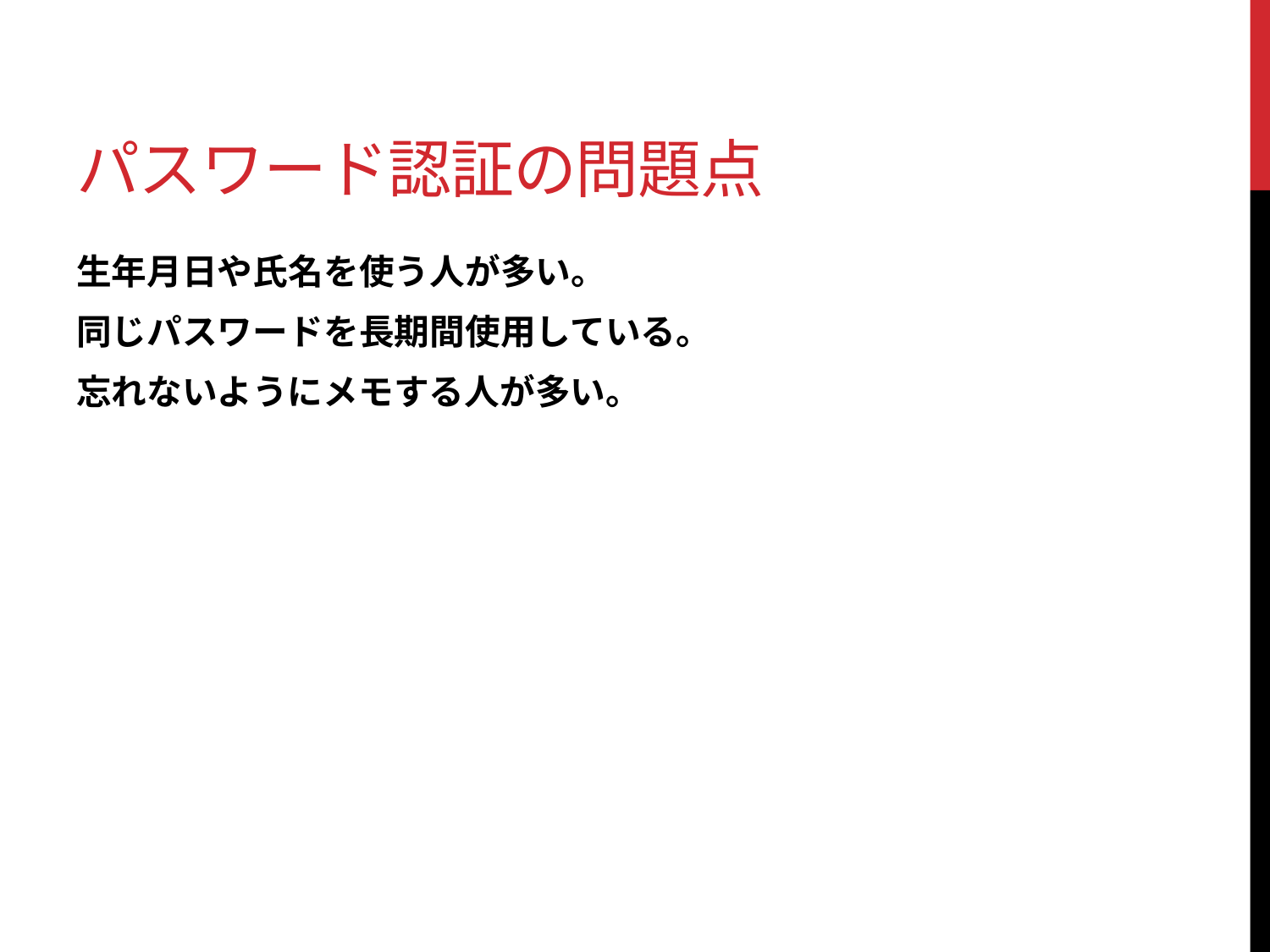

# パスワード認証の問題点
生年月日や氏名を使う人が多い。
同じパスワードを長期間使用している。
忘れないようにメモする人が多い。